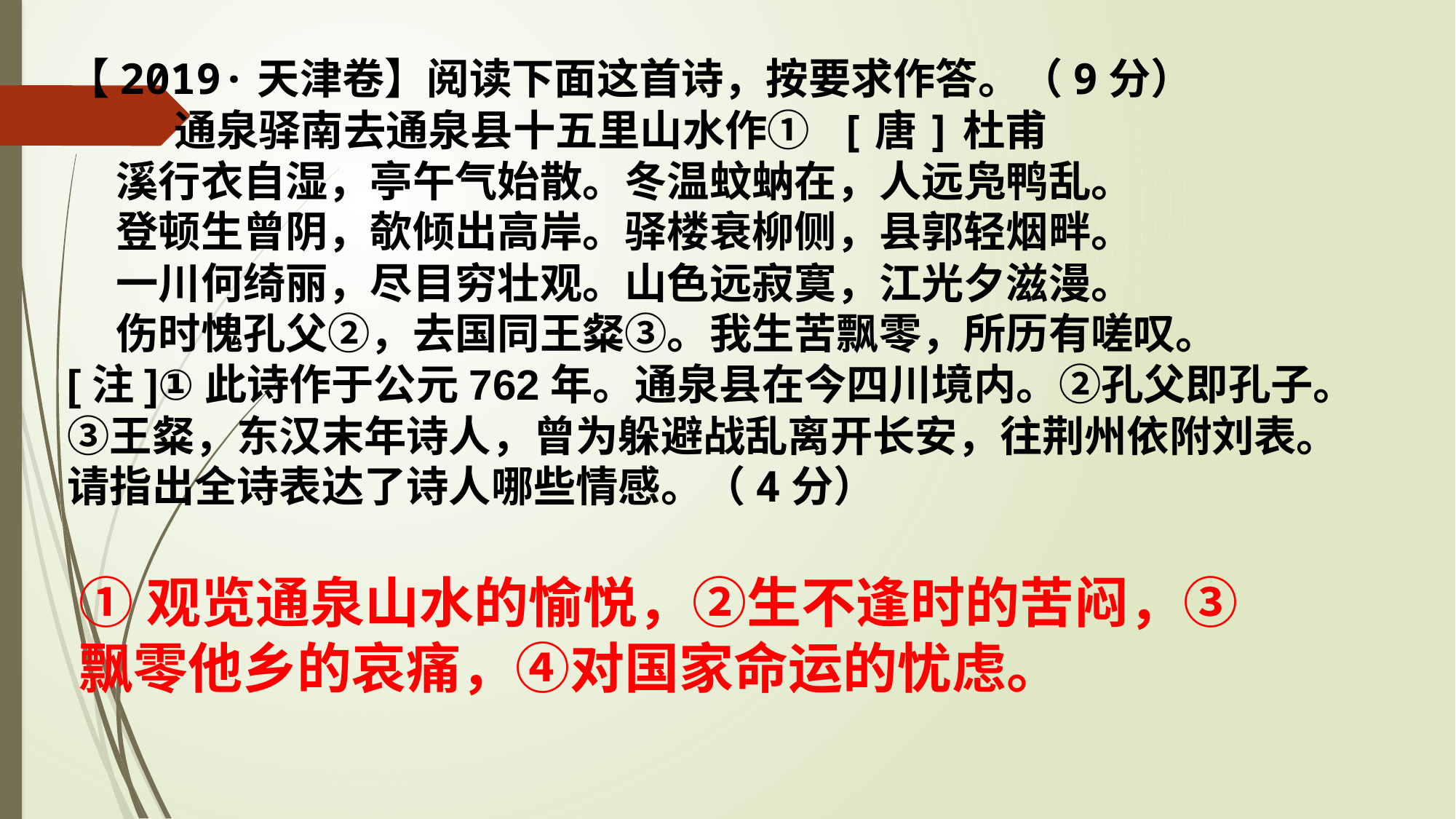

【2019·天津卷】阅读下面这首诗，按要求作答。（9分）
          通泉驿南去通泉县十五里山水作①  [唐]杜甫
    溪行衣自湿，亭午气始散。冬温蚊蚋在，人远凫鸭乱。
    登顿生曾阴，欹倾出高岸。驿楼衰柳侧，县郭轻烟畔。
    一川何绮丽，尽目穷壮观。山色远寂寞，江光夕滋漫。
    伤时愧孔父②，去国同王粲③。我生苦飘零，所历有嗟叹。
[注]①此诗作于公元762年。通泉县在今四川境内。②孔父即孔子。③王粲，东汉末年诗人，曾为躲避战乱离开长安，往荆州依附刘表。
请指出全诗表达了诗人哪些情感。（4分）

①观览通泉山水的愉悦，②生不逢时的苦闷，③飘零他乡的哀痛，④对国家命运的忧虑。